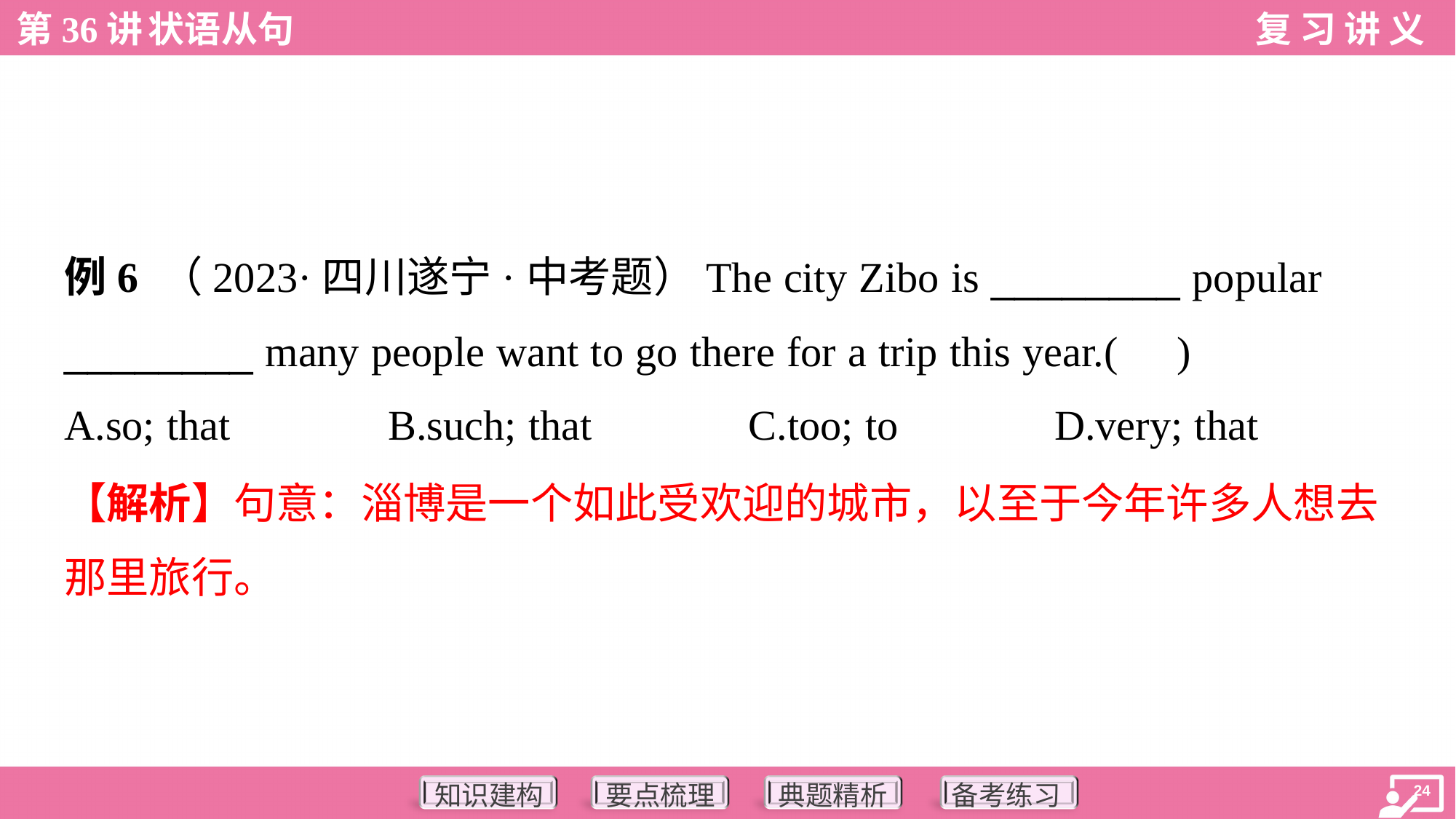

例6 （2023·四川遂宁·中考题）The city Zibo is ________ popular
________ many people want to go there for a trip this year.(     )
A.so; that	B.such; that	C.too; to	D.very; that
【解析】句意：淄博是一个如此受欢迎的城市，以至于今年许多人想去
那里旅行。